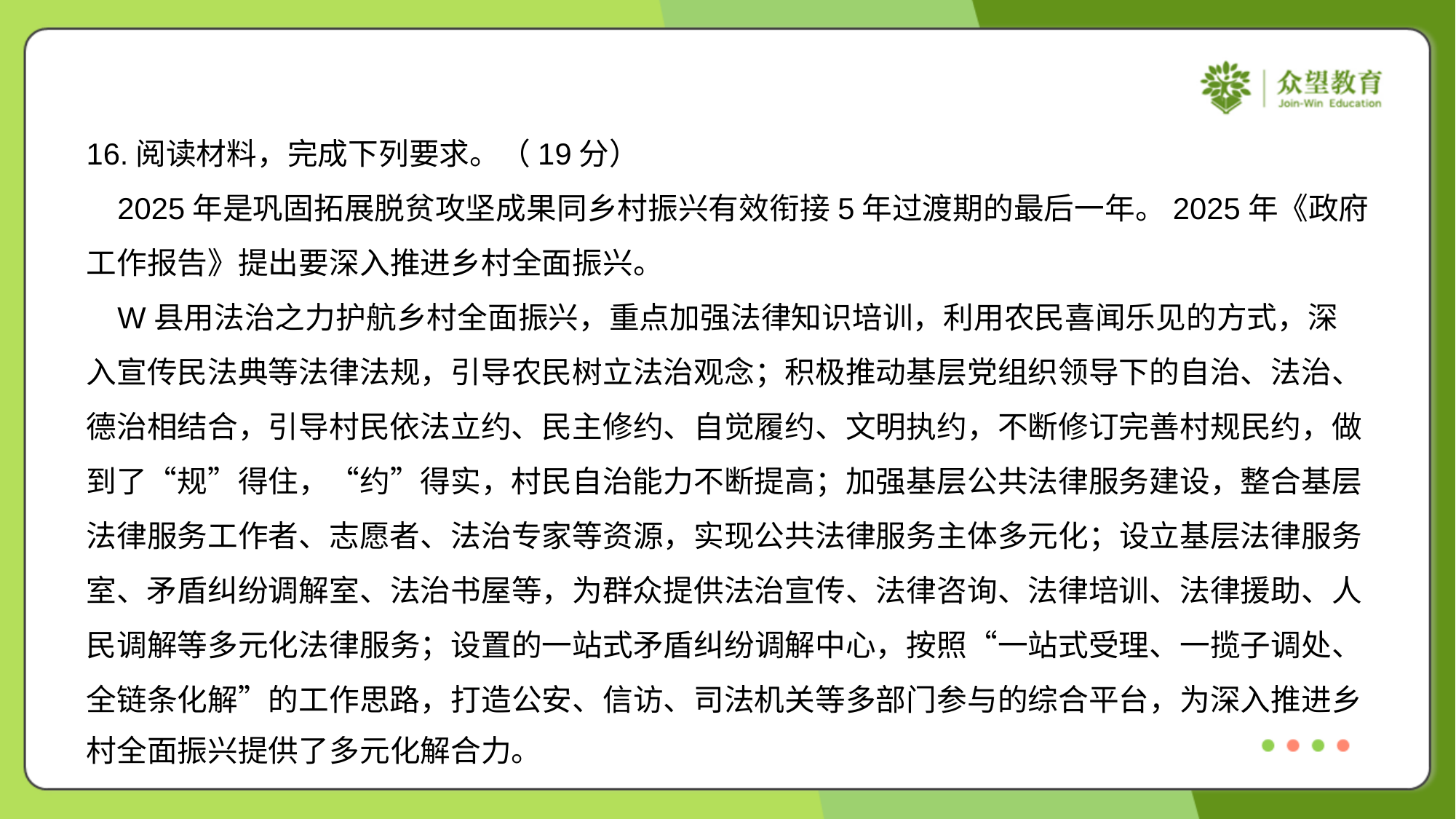

16.阅读材料，完成下列要求。（19分）
    2025年是巩固拓展脱贫攻坚成果同乡村振兴有效衔接5年过渡期的最后一年。2025年《政府
工作报告》提出要深入推进乡村全面振兴。
    W县用法治之力护航乡村全面振兴，重点加强法律知识培训，利用农民喜闻乐见的方式，深
入宣传民法典等法律法规，引导农民树立法治观念；积极推动基层党组织领导下的自治、法治、
德治相结合，引导村民依法立约、民主修约、自觉履约、文明执约，不断修订完善村规民约，做
到了“规”得住，“约”得实，村民自治能力不断提高；加强基层公共法律服务建设，整合基层
法律服务工作者、志愿者、法治专家等资源，实现公共法律服务主体多元化；设立基层法律服务
室、矛盾纠纷调解室、法治书屋等，为群众提供法治宣传、法律咨询、法律培训、法律援助、人
民调解等多元化法律服务；设置的一站式矛盾纠纷调解中心，按照“一站式受理、一揽子调处、
全链条化解”的工作思路，打造公安、信访、司法机关等多部门参与的综合平台，为深入推进乡
村全面振兴提供了多元化解合力。